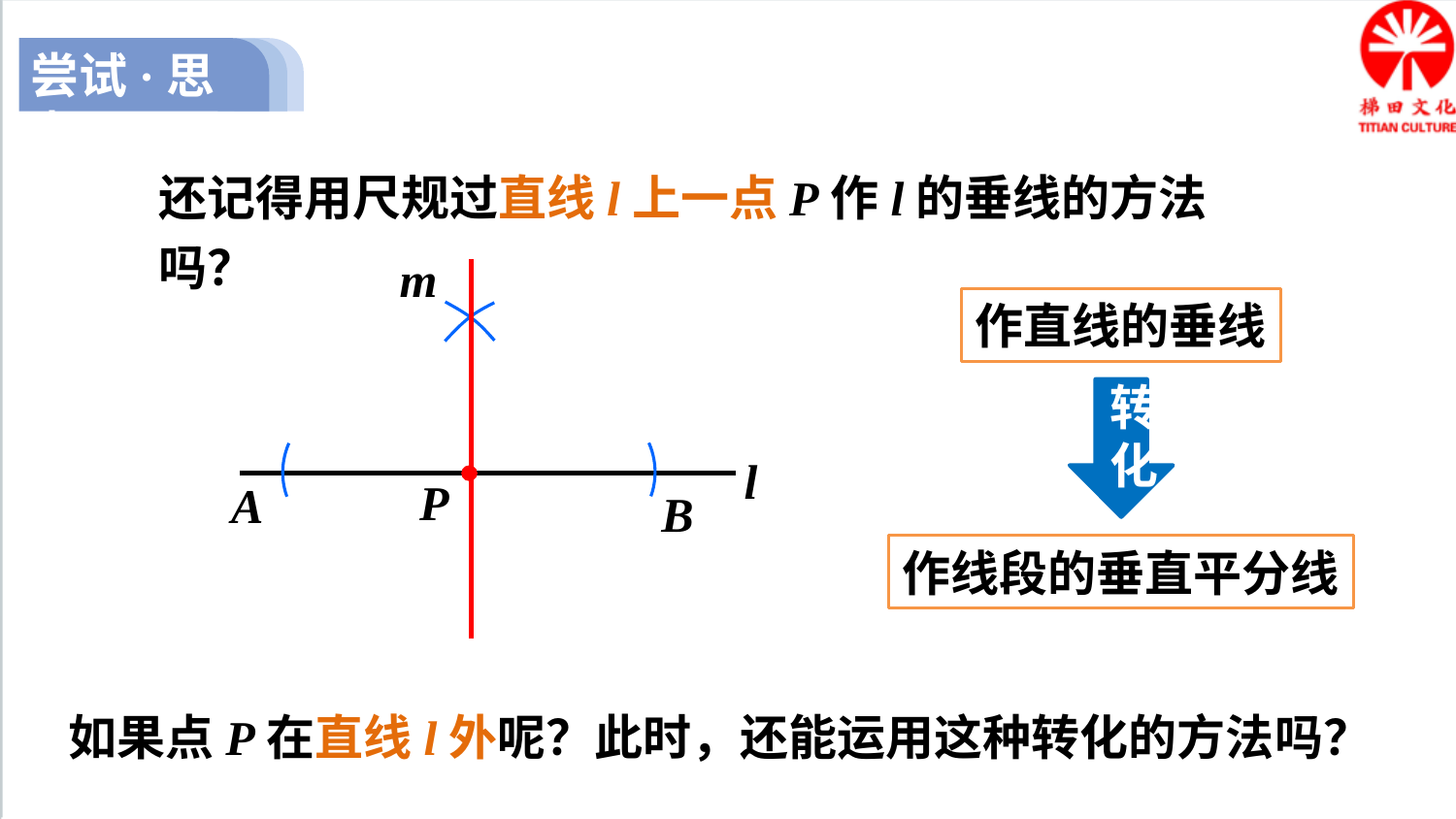

尝试·思考

还记得用尺规过直线l上一点P作l的垂线的方法吗？
m
作直线的垂线

转化

l
P
A

B
作线段的垂直平分线
如果点P在直线l外呢？此时，还能运用这种转化的方法吗？